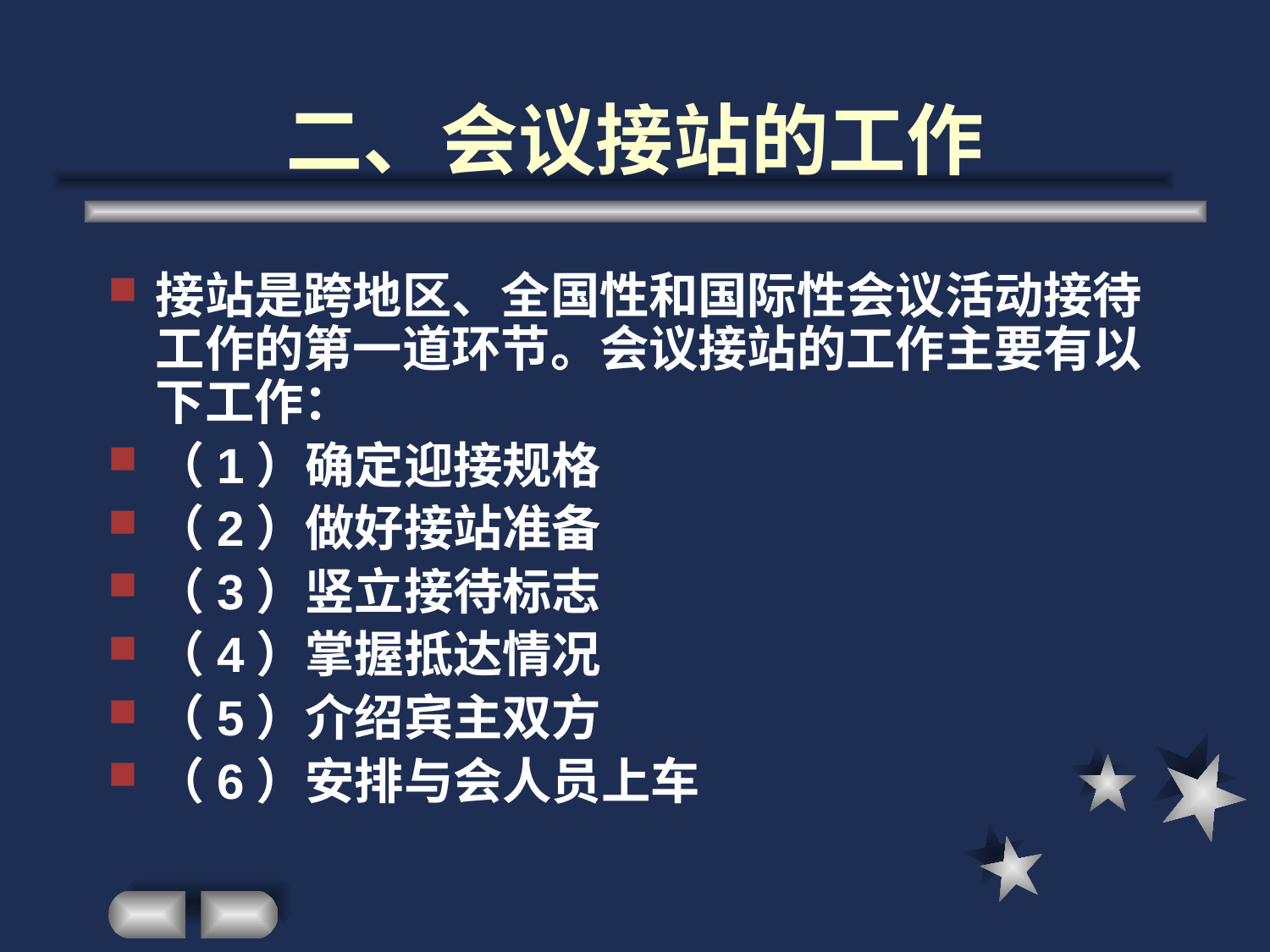

# 二、会议接站的工作
接站是跨地区、全国性和国际性会议活动接待工作的第一道环节。会议接站的工作主要有以下工作：
（1）确定迎接规格
（2）做好接站准备
（3）竖立接待标志
（4）掌握抵达情况
（5）介绍宾主双方
（6）安排与会人员上车